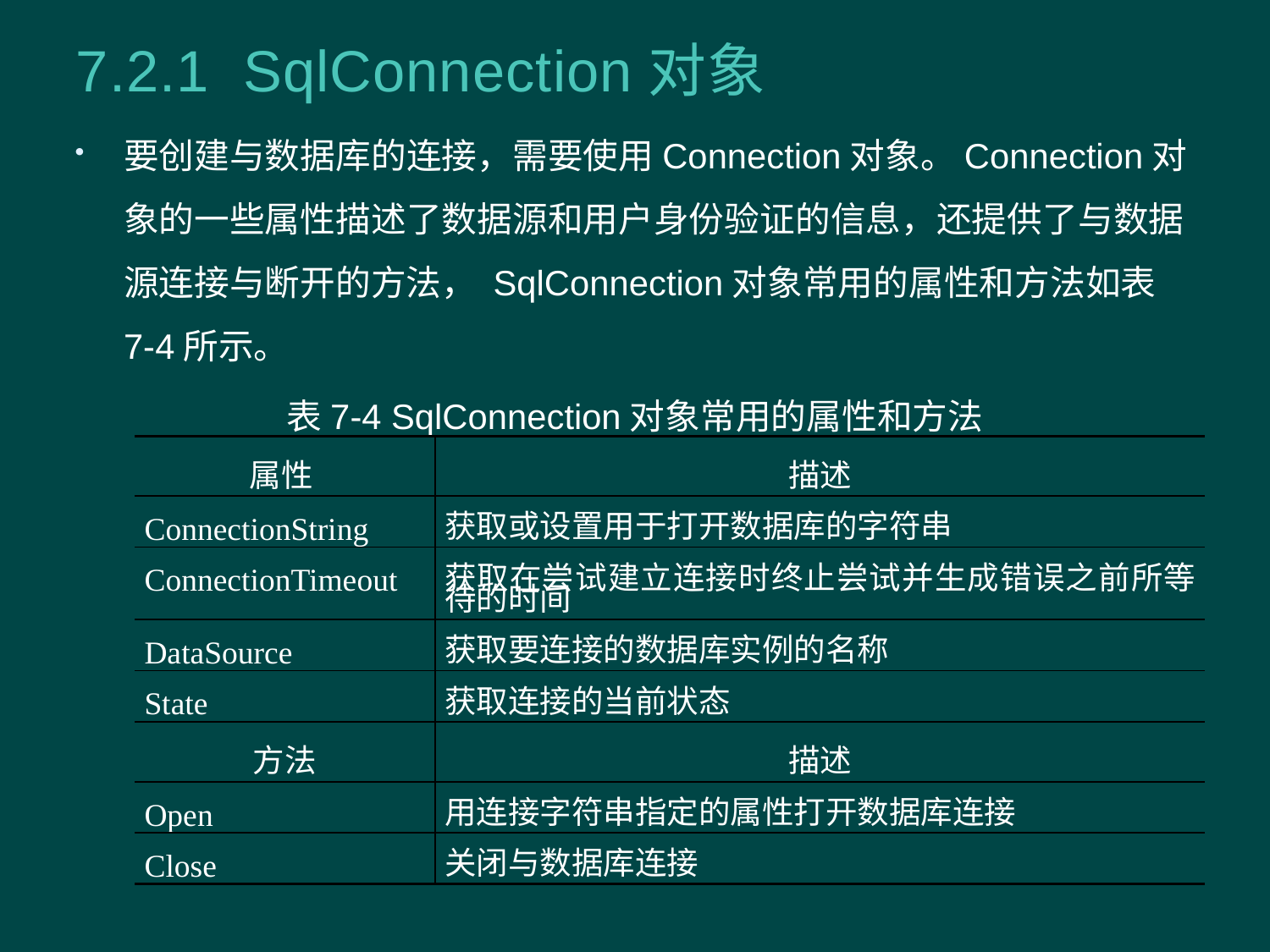

7.2.1  SqlConnection对象

要创建与数据库的连接，需要使用Connection对象。Connection对象的一些属性描述了数据源和用户身份验证的信息，还提供了与数据源连接与断开的方法， SqlConnection对象常用的属性和方法如表7-4所示。
表7-4 SqlConnection对象常用的属性和方法

| 属性 | 描述 |
| --- | --- |
| ConnectionString | 获取或设置用于打开数据库的字符串 |
| ConnectionTimeout | 获取在尝试建立连接时终止尝试并生成错误之前所等待的时间 |
| DataSource | 获取要连接的数据库实例的名称 |
| State | 获取连接的当前状态 |
| 方法 | 描述 |
| Open | 用连接字符串指定的属性打开数据库连接 |
| Close | 关闭与数据库连接 |